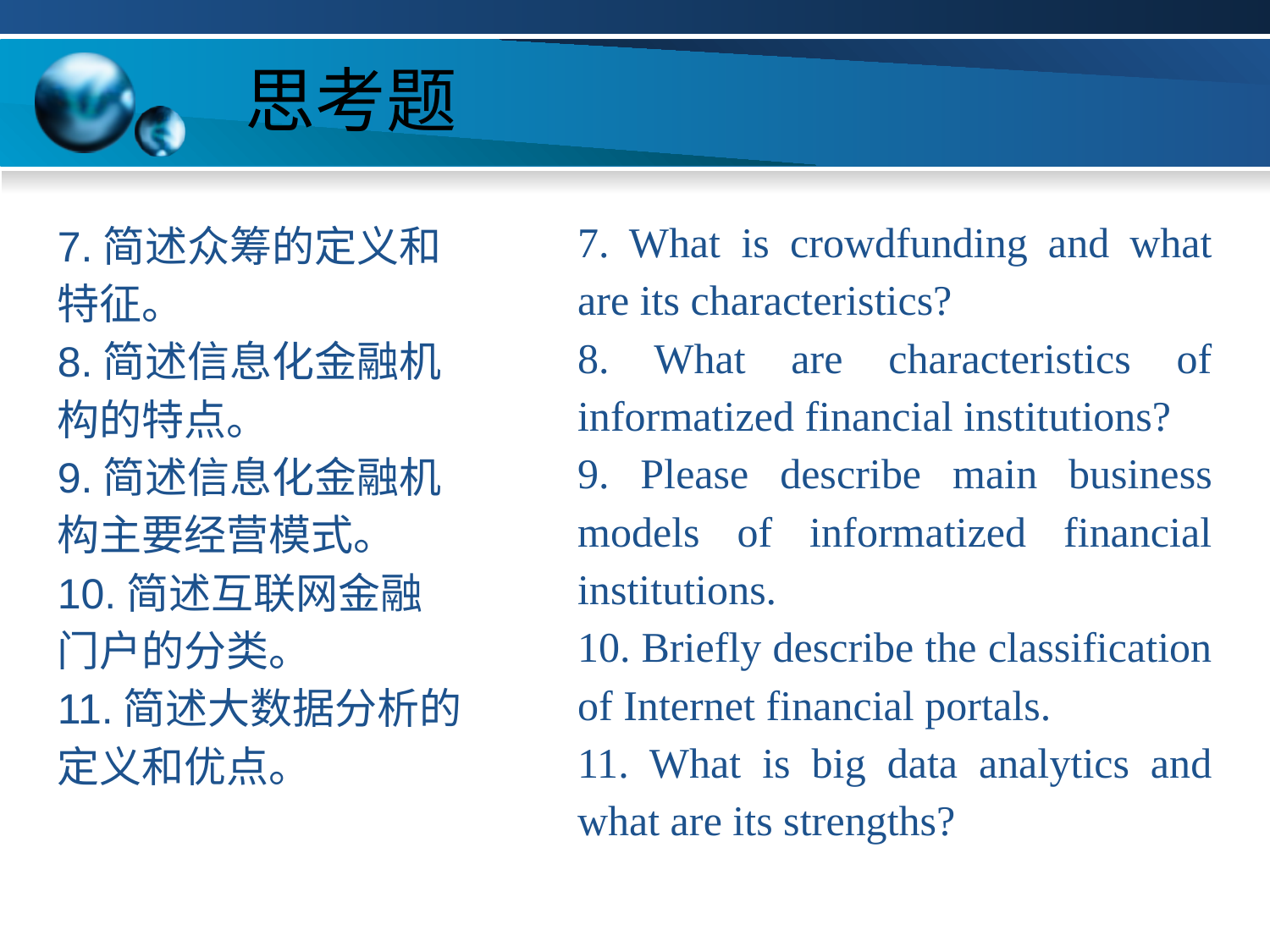

# 思考题
7. What is crowdfunding and what are its characteristics?
8. What are characteristics of informatized financial institutions?
9. Please describe main business models of informatized financial institutions.
10. Briefly describe the classification of Internet financial portals.
11. What is big data analytics and what are its strengths?

7.简述众筹的定义和特征。
8.简述信息化金融机构的特点。
9.简述信息化金融机构主要经营模式。
10.简述互联网金融门户的分类。
11.简述大数据分析的定义和优点。